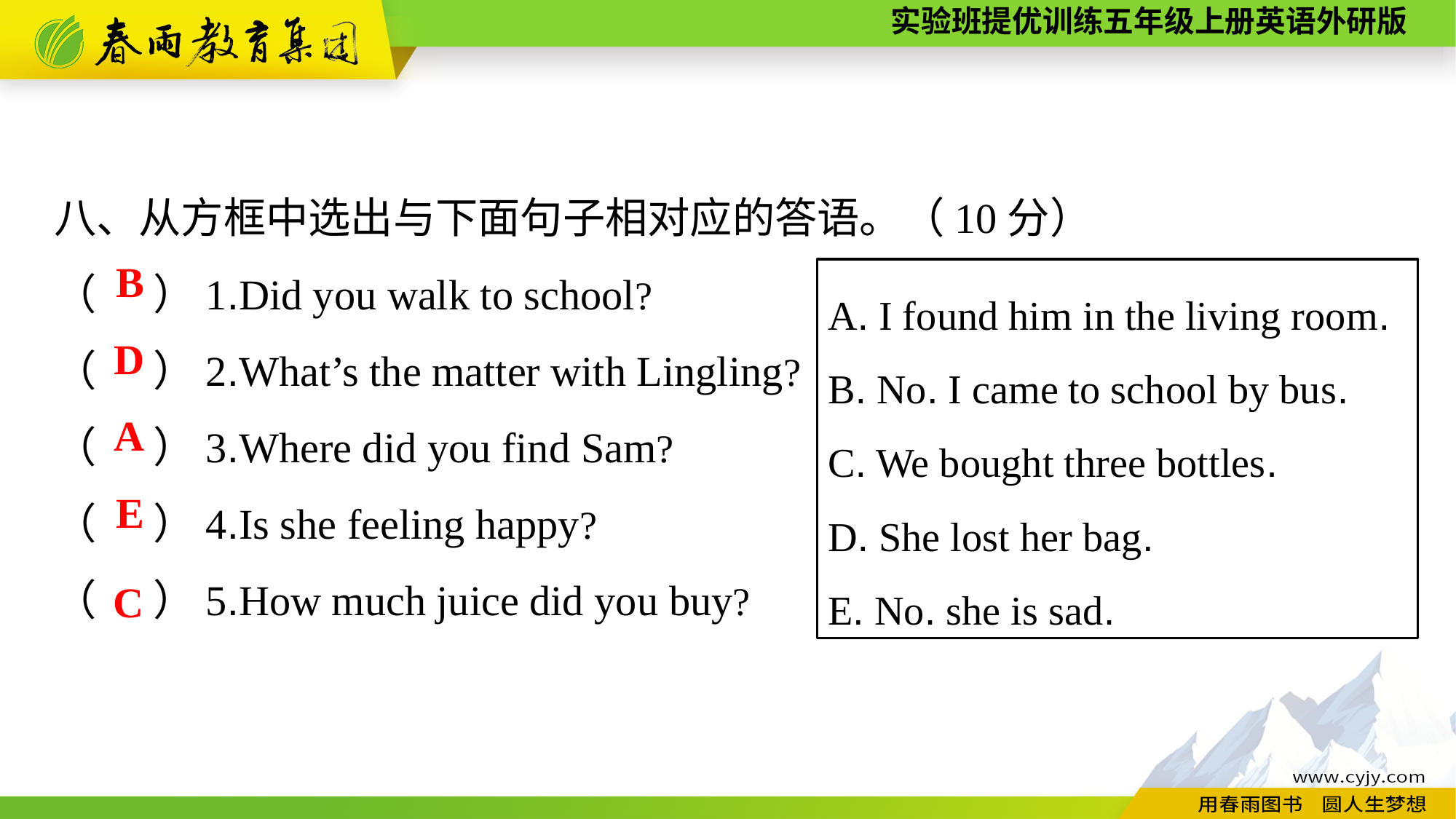

八、从方框中选出与下面句子相对应的答语。（10分）
（      ）1.Did you walk to school?
（      ）2.What’s the matter with Lingling?
（      ）3.Where did you find Sam?
（      ）4.Is she feeling happy?
（      ）5.How much juice did you buy?
B
A. I found him in the living room.
B. No. I came to school by bus.
C. We bought three bottles.
D. She lost her bag.
E. No. she is sad.
D
A
E
C